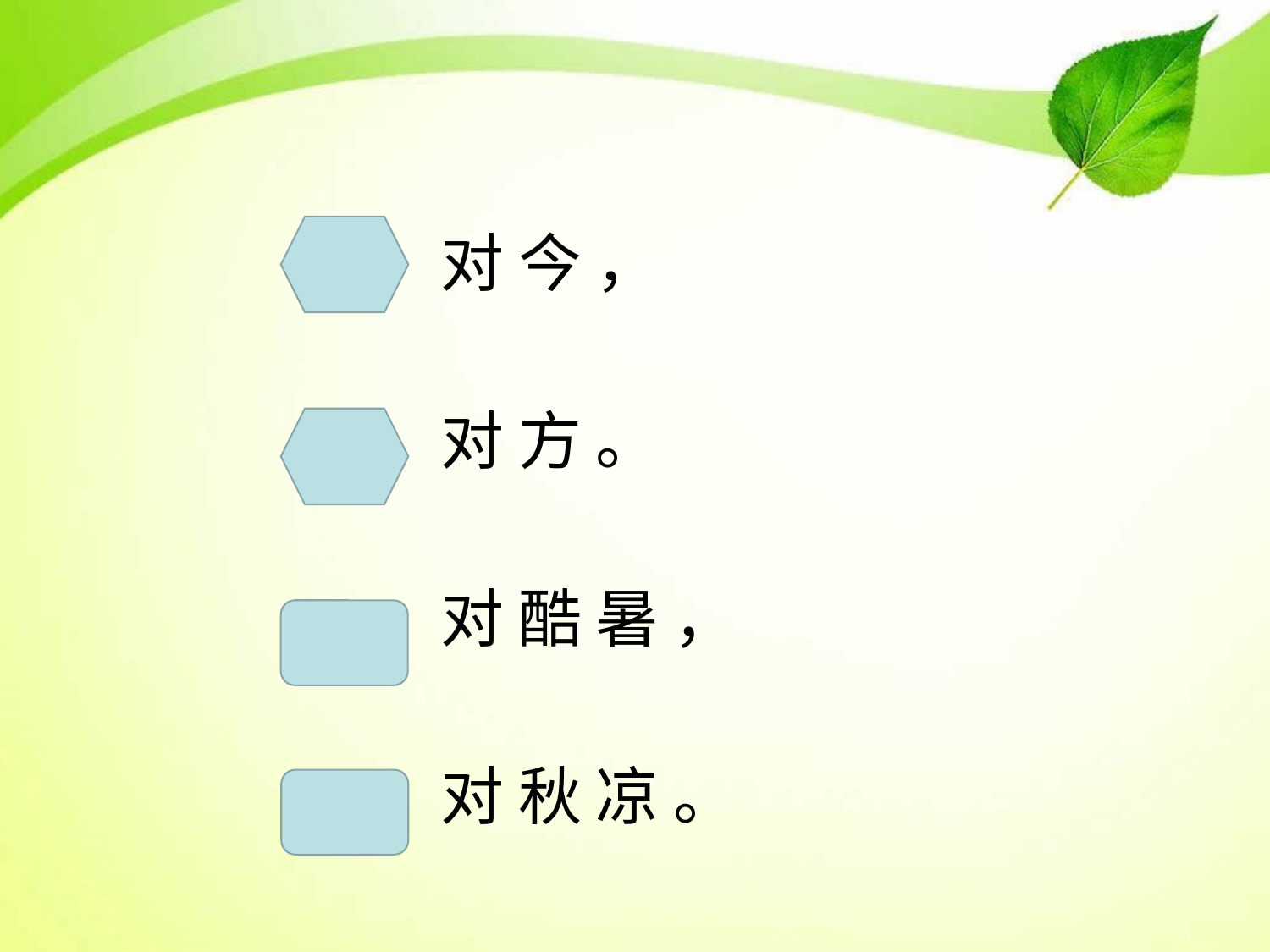

对 今 ，

                 对 方 。

                 对 酷 暑 ，

                 对 秋 凉 。